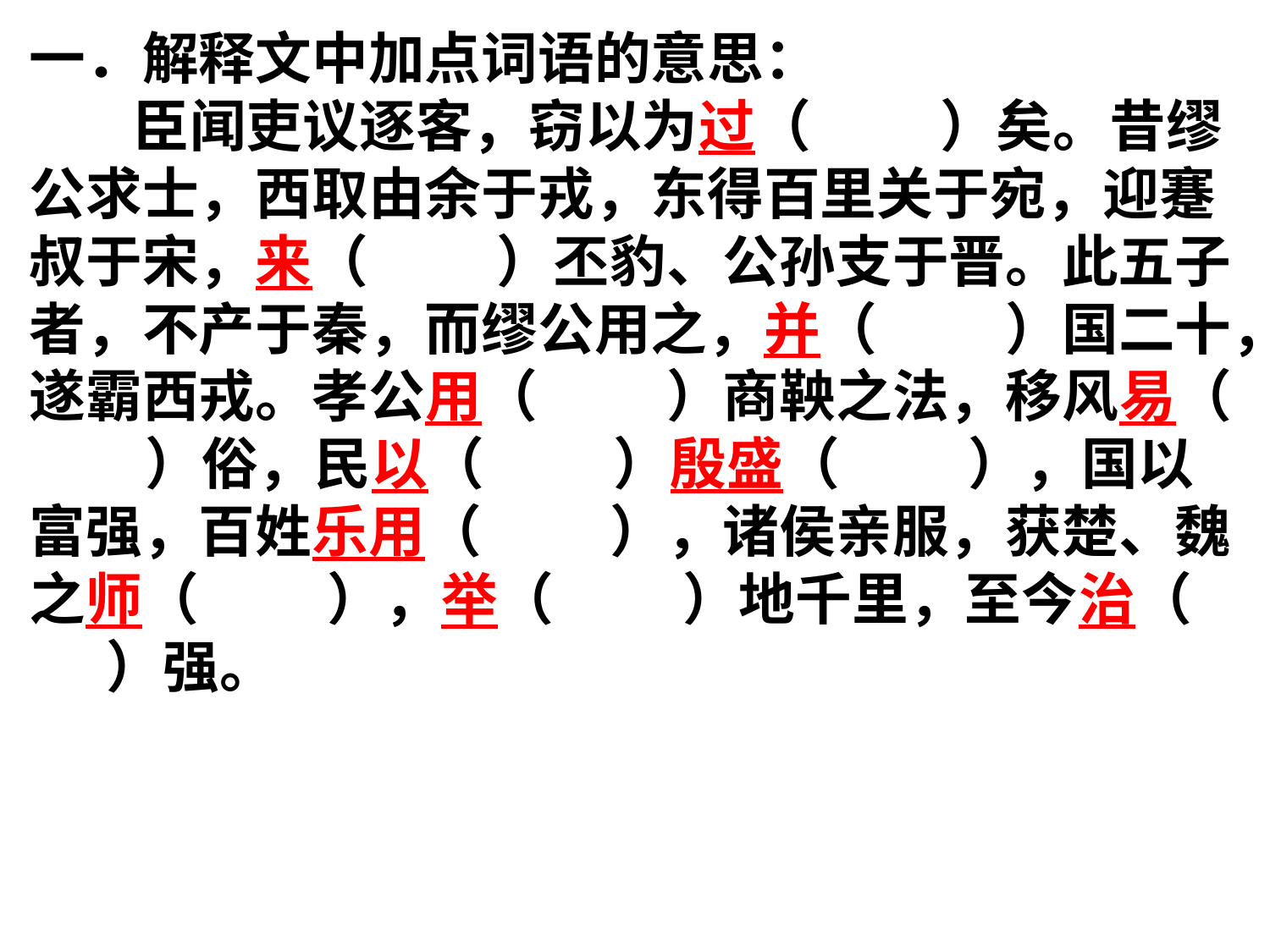

一．解释文中加点词语的意思：
       臣闻吏议逐客，窃以为过（          ）矣。昔缪公求士，西取由余于戎，东得百里关于宛，迎蹇叔于宋，来（          ）丕豹、公孙支于晋。此五子者，不产于秦，而缪公用之，并（          ）国二十，遂霸西戎。孝公用（          ）商鞅之法，移风易（          ）俗，民以（          ）殷盛（          ），国以富强，百姓乐用（          ），诸侯亲服，获楚、魏之师（          ），举（          ）地千里，至今治（          ）强。